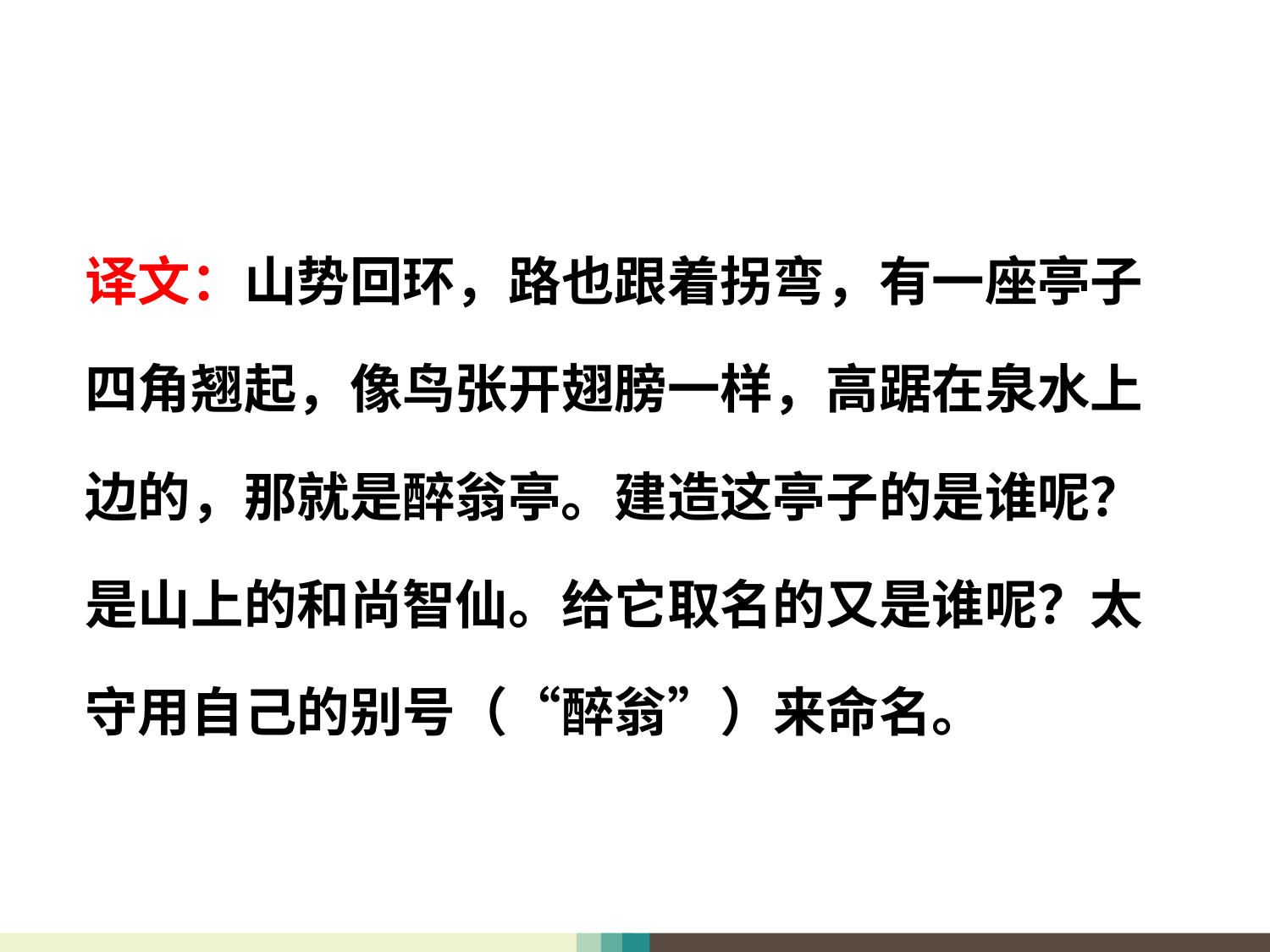

译文：山势回环，路也跟着拐弯，有一座亭子四角翘起，像鸟张开翅膀一样，高踞在泉水上边的，那就是醉翁亭。建造这亭子的是谁呢？是山上的和尚智仙。给它取名的又是谁呢？太守用自己的别号（“醉翁”）来命名。